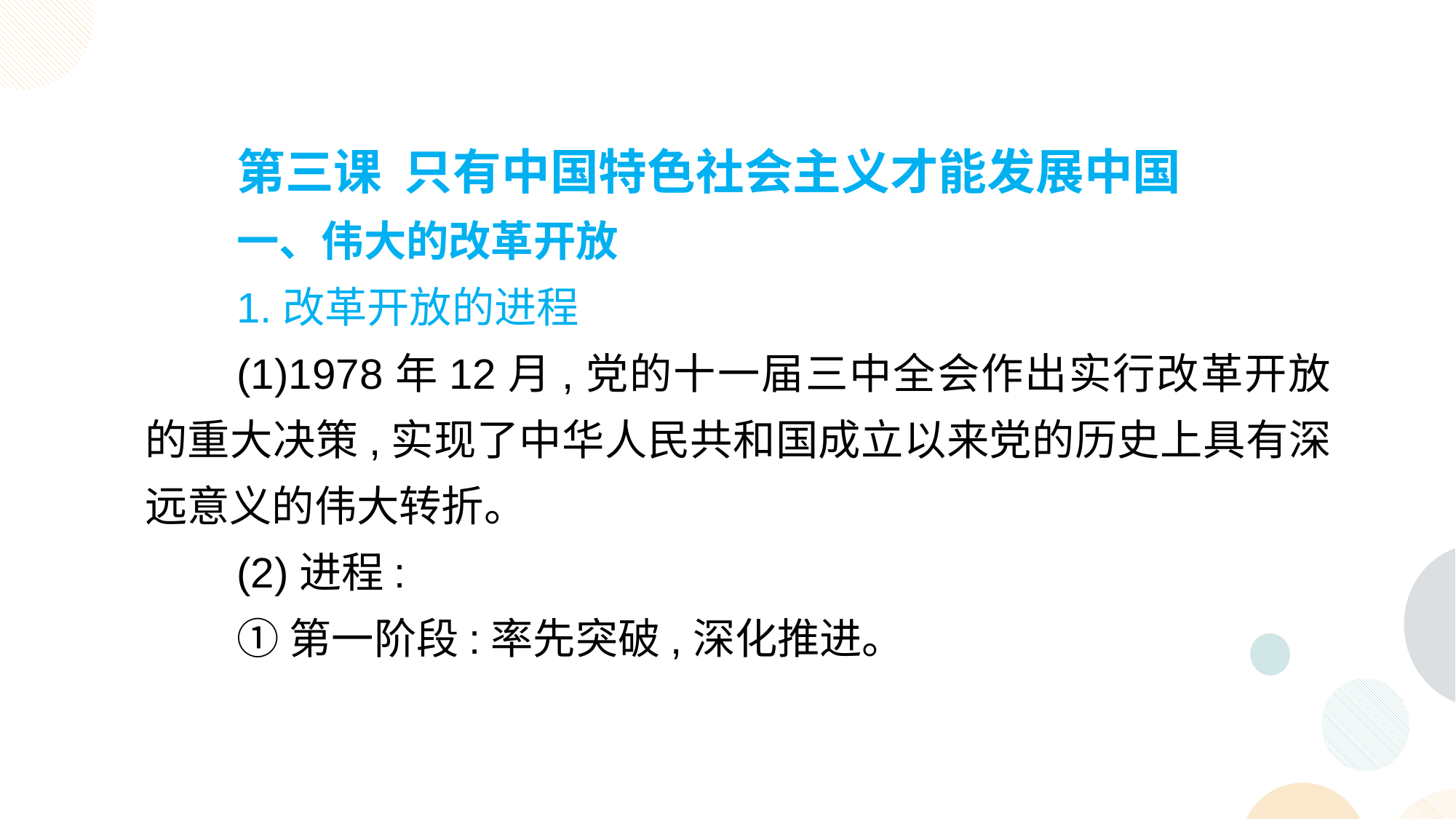

第三课  只有中国特色社会主义才能发展中国
一、伟大的改革开放
1.改革开放的进程
(1)1978年12月,党的十一届三中全会作出实行改革开放的重大决策,实现了中华人民共和国成立以来党的历史上具有深远意义的伟大转折。
(2)进程:
①第一阶段:率先突破,深化推进。